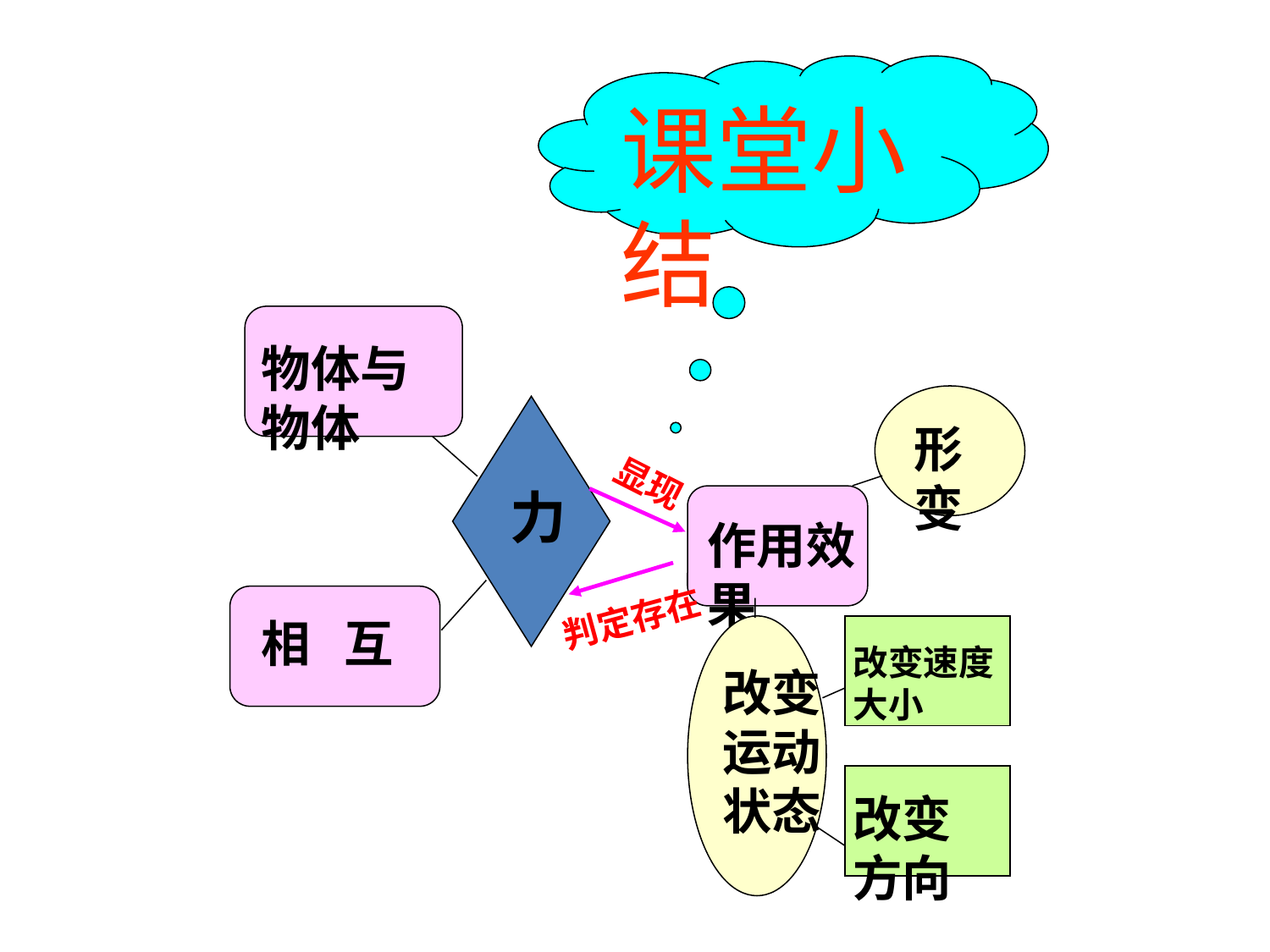

课堂小结

物体与物体

形变

力

显现

作用效果

判定存在

相   互

改变运动状态

改变速度大小

改变方向